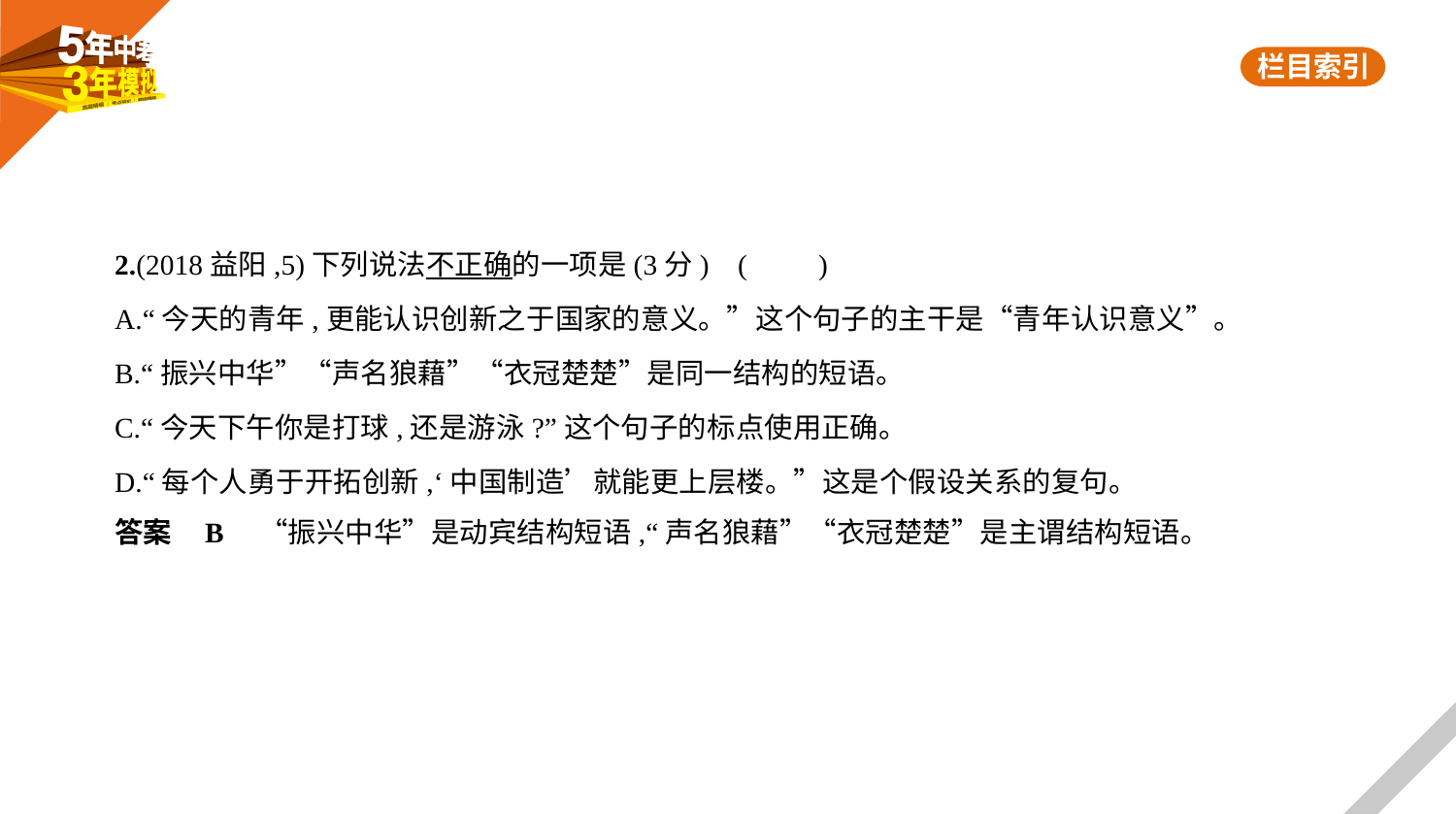

2.(2018益阳,5)下列说法不正确的一项是(3分) (　　)
A.“今天的青年,更能认识创新之于国家的意义。”这个句子的主干是“青年认识意义”。
B.“振兴中华”“声名狼藉”“衣冠楚楚”是同一结构的短语。
C.“今天下午你是打球,还是游泳?”这个句子的标点使用正确。
D.“每个人勇于开拓创新,‘中国制造’就能更上层楼。”这是个假设关系的复句。
答案    B　“振兴中华”是动宾结构短语,“声名狼藉”“衣冠楚楚”是主谓结构短语。